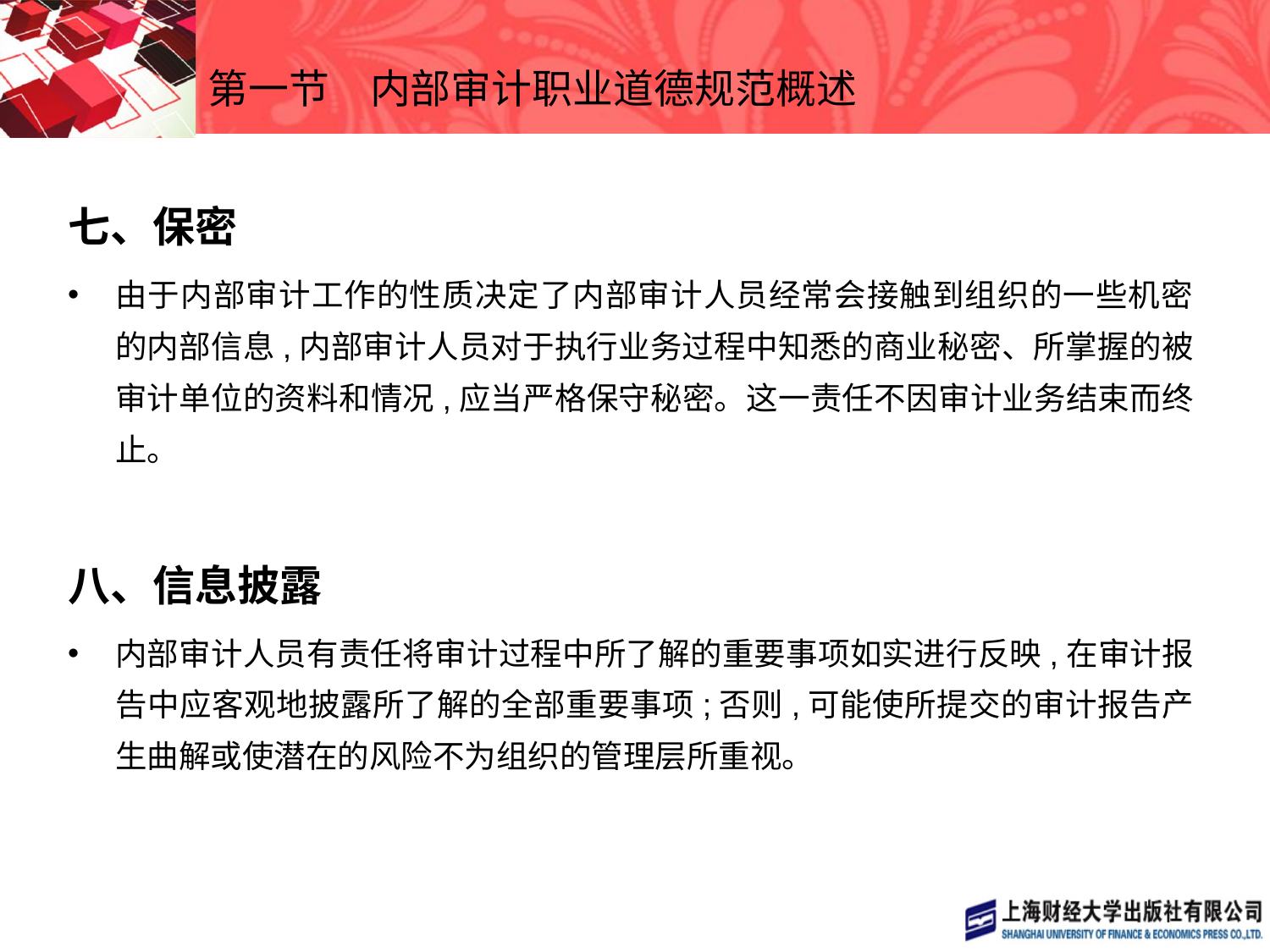

# 第一节　内部审计职业道德规范概述
七、保密
由于内部审计工作的性质决定了内部审计人员经常会接触到组织的一些机密的内部信息,内部审计人员对于执行业务过程中知悉的商业秘密、所掌握的被审计单位的资料和情况,应当严格保守秘密。这一责任不因审计业务结束而终止。

八、信息披露
内部审计人员有责任将审计过程中所了解的重要事项如实进行反映,在审计报告中应客观地披露所了解的全部重要事项;否则,可能使所提交的审计报告产生曲解或使潜在的风险不为组织的管理层所重视。